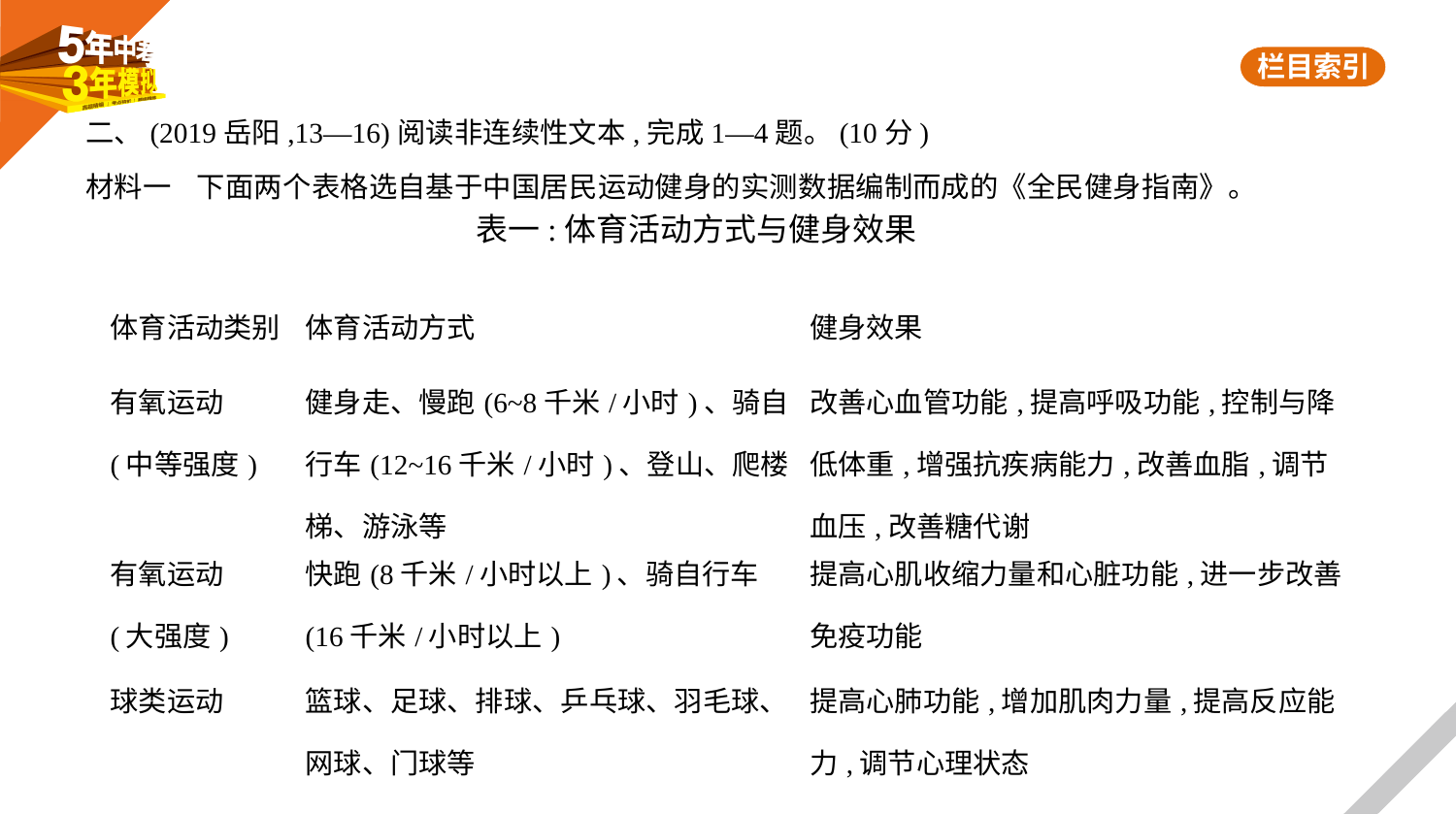

二、(2019岳阳,13—16)阅读非连续性文本,完成1—4题。(10分)
材料一    下面两个表格选自基于中国居民运动健身的实测数据编制而成的《全民健身指南》。
表一:体育活动方式与健身效果
| 体育活动类别 | 体育活动方式 | 健身效果 |
| --- | --- | --- |
| 有氧运动 (中等强度) | 健身走、慢跑(6~8千米/小时)、骑自行车(12~16千米/小时)、登山、爬楼梯、游泳等 | 改善心血管功能,提高呼吸功能,控制与降低体重,增强抗疾病能力,改善血脂,调节血压,改善糖代谢 |
| 有氧运动 (大强度) | 快跑(8千米/小时以上)、骑自行车(16千米/小时以上) | 提高心肌收缩力量和心脏功能,进一步改善免疫功能 |
| 球类运动 | 篮球、足球、排球、乒乓球、羽毛球、网球、门球等 | 提高心肺功能,增加肌肉力量,提高反应能力,调节心理状态 |